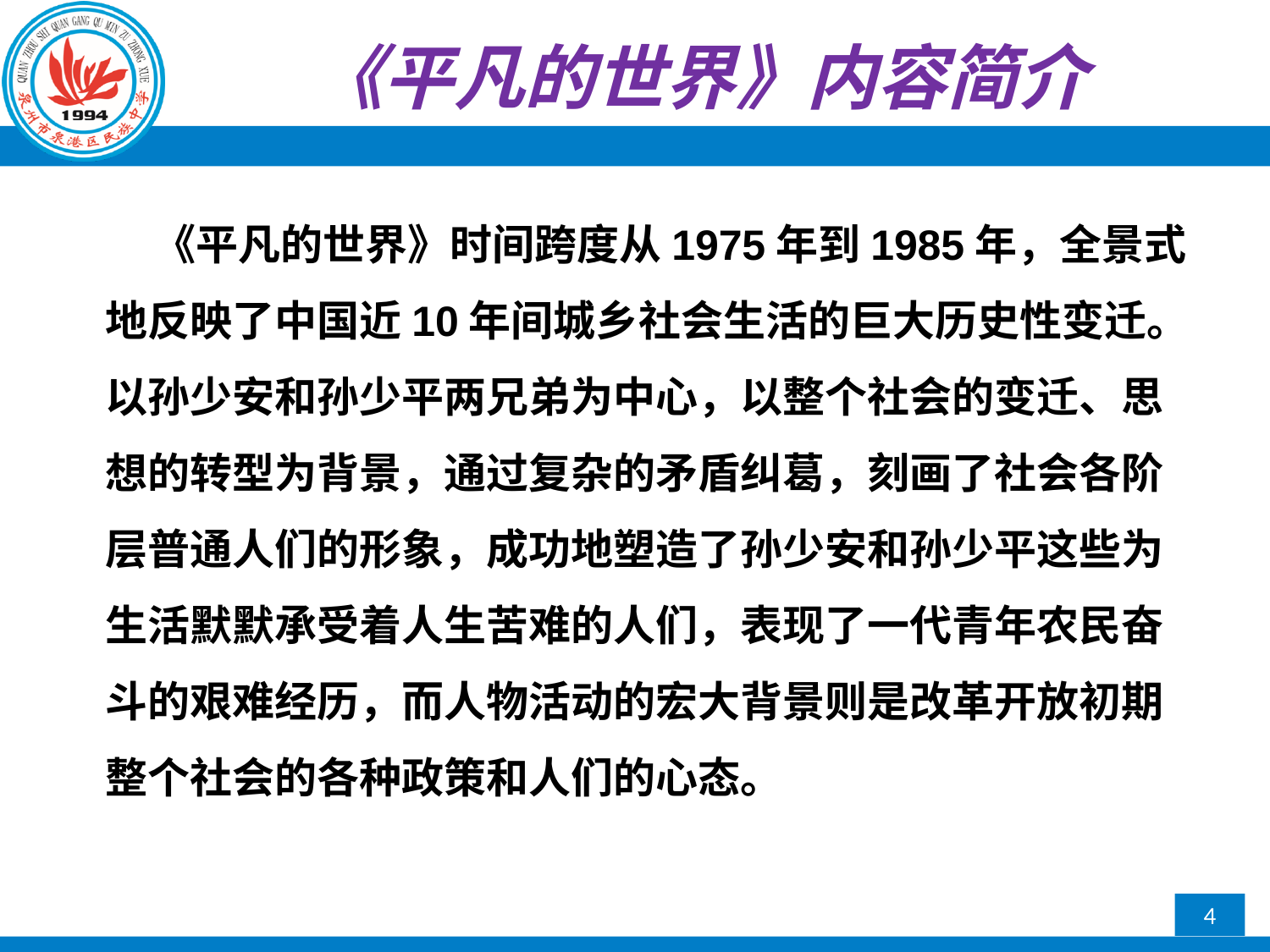

《平凡的世界》内容简介
         《平凡的世界》时间跨度从1975年到1985年，全景式地反映了中国近10年间城乡社会生活的巨大历史性变迁。以孙少安和孙少平两兄弟为中心，以整个社会的变迁、思想的转型为背景，通过复杂的矛盾纠葛，刻画了社会各阶层普通人们的形象，成功地塑造了孙少安和孙少平这些为生活默默承受着人生苦难的人们，表现了一代青年农民奋斗的艰难经历，而人物活动的宏大背景则是改革开放初期整个社会的各种政策和人们的心态。